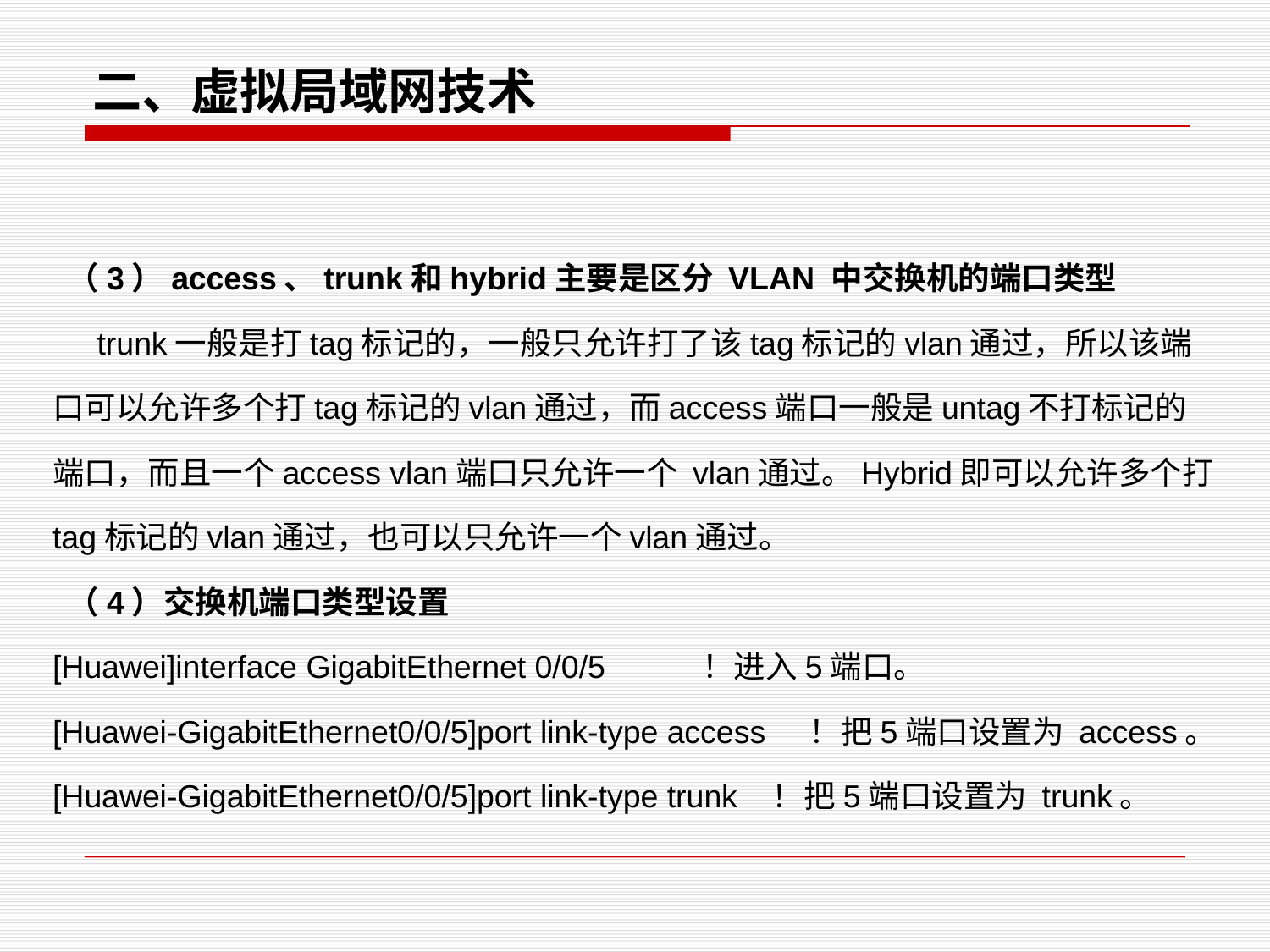

二、虚拟局域网技术
 （3）access、trunk和hybrid主要是区分 VLAN 中交换机的端口类型
     trunk一般是打tag标记的，一般只允许打了该tag标记的vlan通过，所以该端口可以允许多个打tag标记的vlan通过，而access端口一般是untag不打标记的端口，而且一个access vlan端口只允许一个 vlan通过。Hybrid即可以允许多个打tag标记的vlan通过，也可以只允许一个vlan通过。
 （4）交换机端口类型设置
[Huawei]interface GigabitEthernet 0/0/5          ！进入5端口。
[Huawei-GigabitEthernet0/0/5]port link-type access    ！把5端口设置为 access。
[Huawei-GigabitEthernet0/0/5]port link-type trunk   ！把5端口设置为 trunk。
83